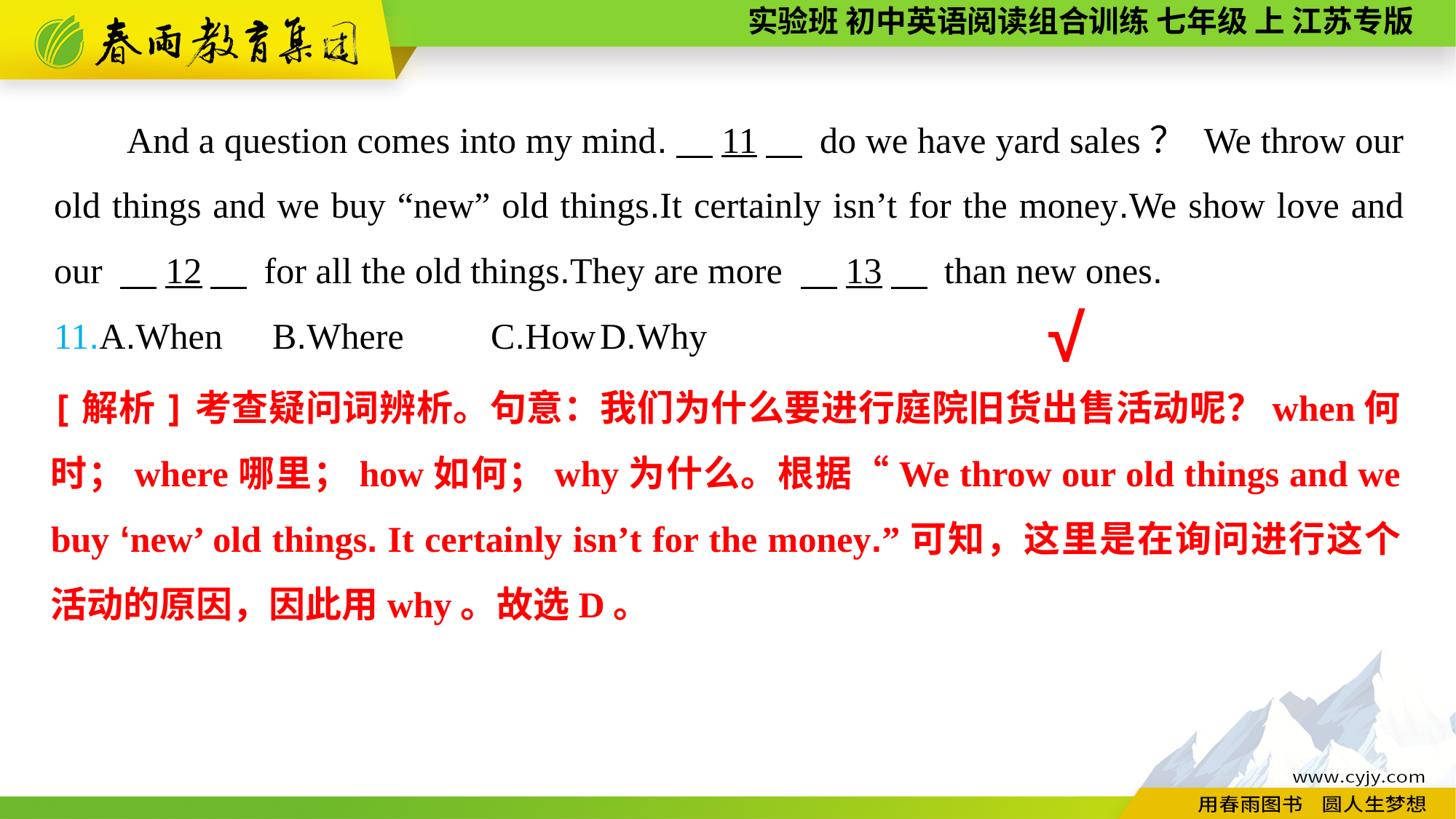

And a question comes into my mind.　11　 do we have yard sales？ We throw our old things and we buy “new” old things.It certainly isn’t for the money.We show love and our 　12　 for all the old things.They are more 　13　 than new ones.
11.A.When	B.Where	C.How	D.Why
√
[解析]考查疑问词辨析。句意：我们为什么要进行庭院旧货出售活动呢？when何时；where哪里；how如何；why为什么。根据“We throw our old things and we buy ‘new’ old things. It certainly isn’t for the money.”可知，这里是在询问进行这个活动的原因，因此用why。故选D。